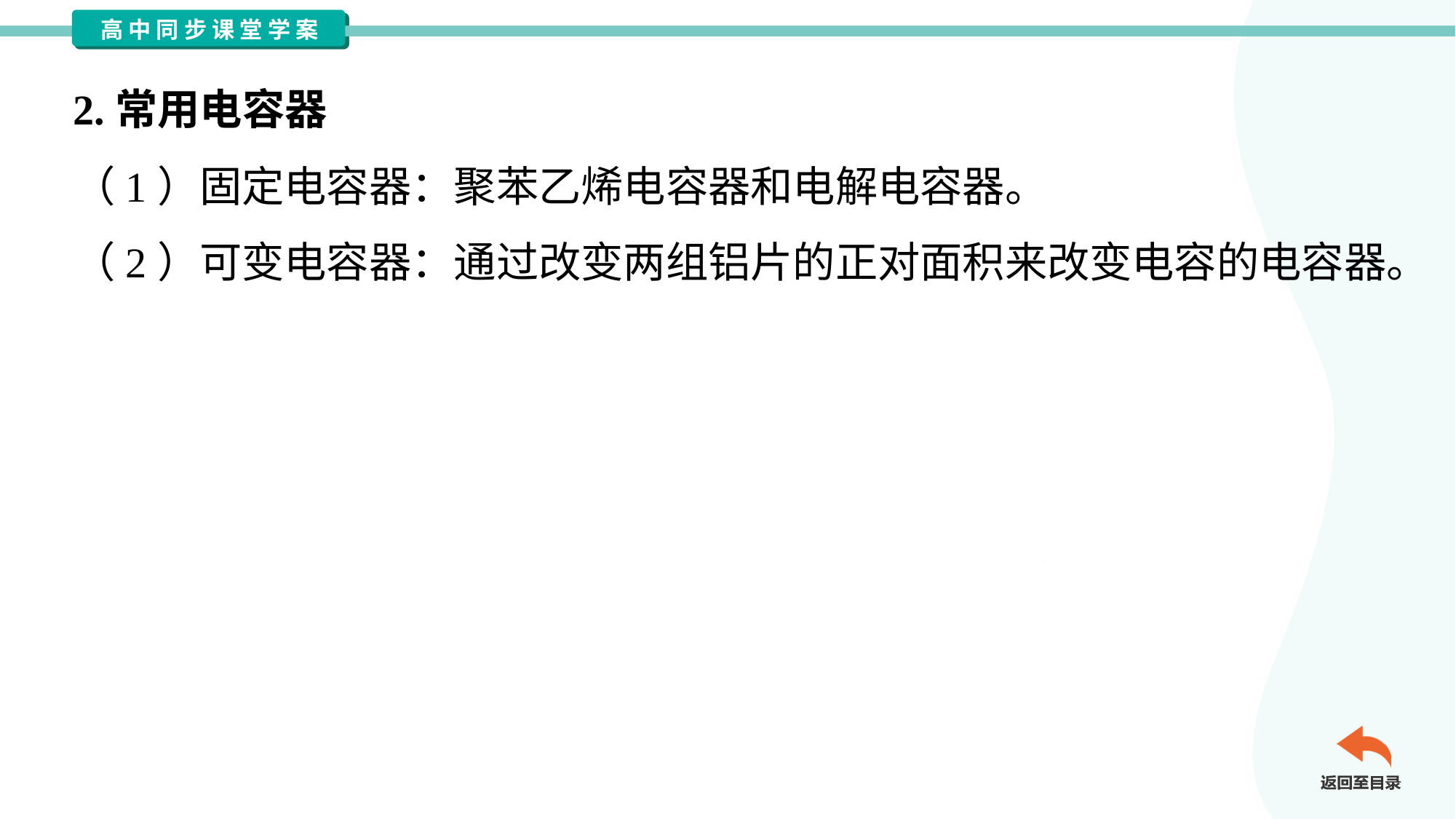

2.常用电容器
（1）固定电容器：聚苯乙烯电容器和电解电容器。
（2）可变电容器：通过改变两组铝片的正对面积来改变电容的电容器。